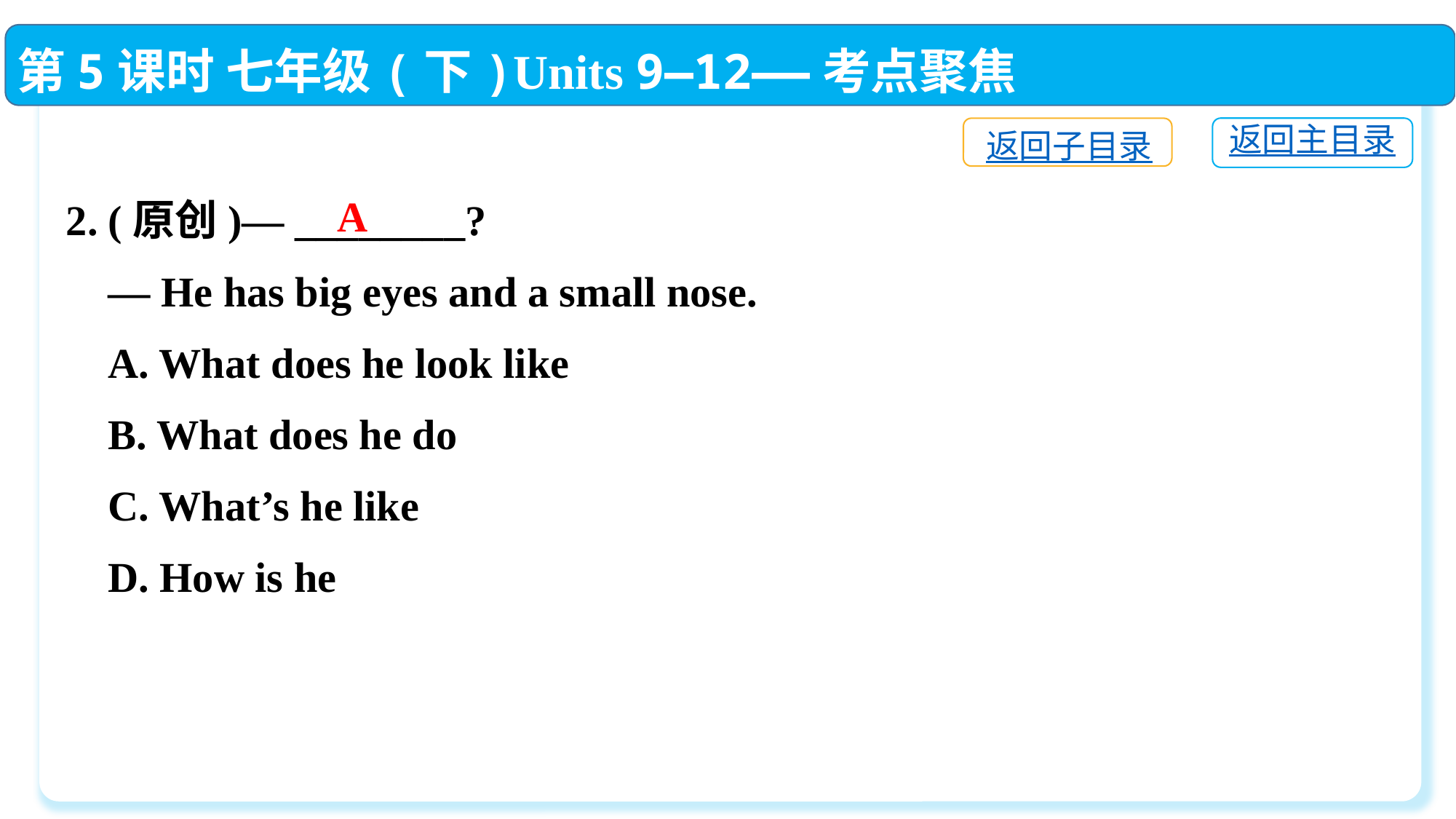

第5课时 七年级(下)Units 9—12——考点聚焦

返回主目录

返回子目录
2. (原创)— ________?
    — He has big eyes and a small nose.
    A. What does he look like
    B. What does he do
    C. What’s he like
    D. How is he
A